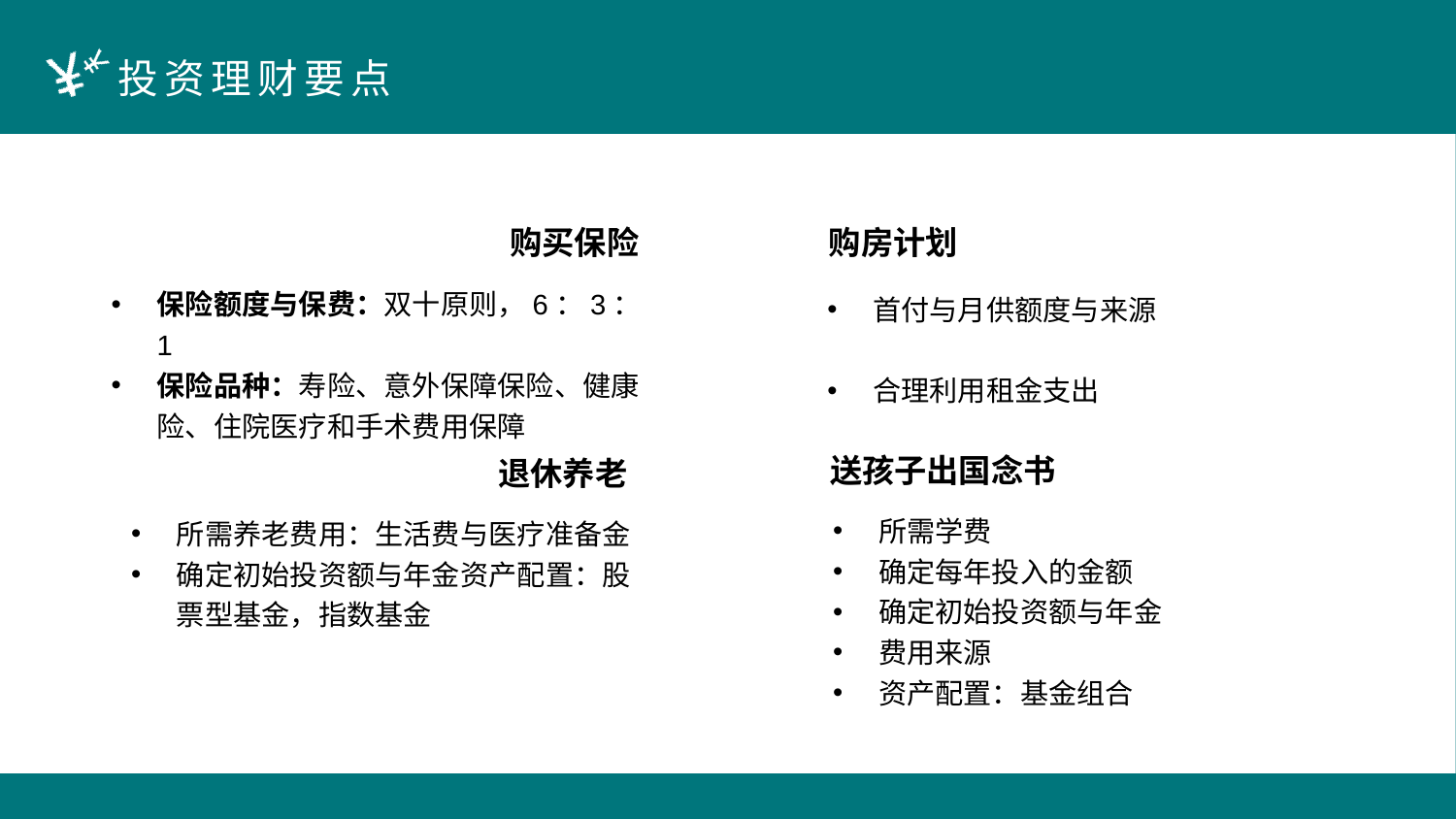

购买保险
购房计划
保险额度与保费：双十原则，6：3：1
保险品种：寿险、意外保障保险、健康险、住院医疗和手术费用保障
首付与月供额度与来源

合理利用租金支出
送孩子出国念书
退休养老
所需学费
确定每年投入的金额
确定初始投资额与年金
费用来源
资产配置：基金组合
所需养老费用：生活费与医疗准备金
确定初始投资额与年金资产配置：股票型基金，指数基金